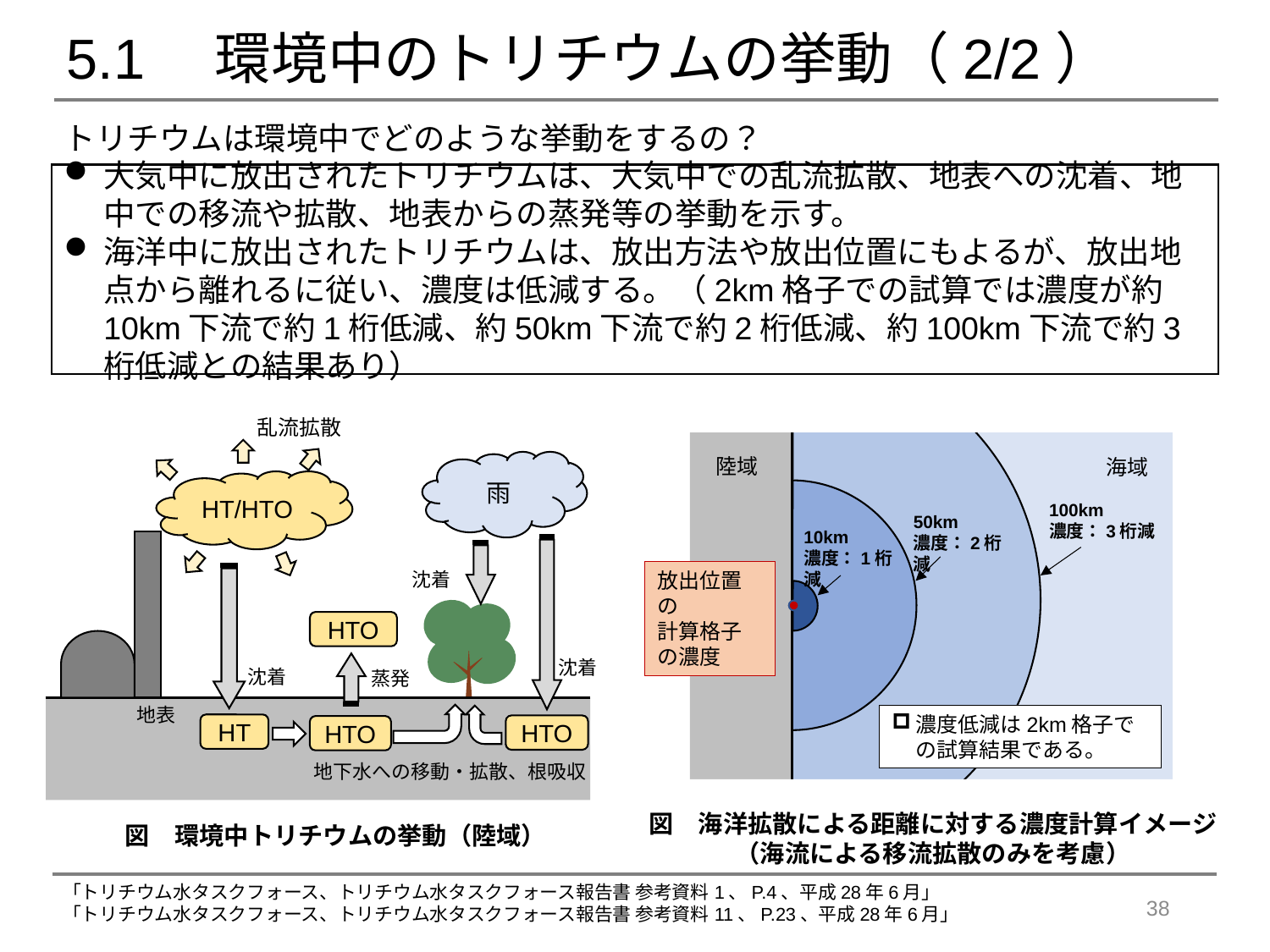

# 5.1　環境中のトリチウムの挙動（2/2）
トリチウムは環境中でどのような挙動をするの？
大気中に放出されたトリチウムは、大気中での乱流拡散、地表への沈着、地中での移流や拡散、地表からの蒸発等の挙動を示す。
海洋中に放出されたトリチウムは、放出方法や放出位置にもよるが、放出地点から離れるに従い、濃度は低減する。（2km格子での試算では濃度が約10km下流で約1桁低減、約50km下流で約2桁低減、約100km下流で約3桁低減との結果あり）

乱流拡散

雨

HT/HTO

沈着

HTO

沈着
沈着
蒸発

地表

HT
HTO
HTO

地下水への移動・拡散、根吸収
陸域
海域
100km
濃度：3桁減
50km
濃度：2桁減
10km
濃度：1桁減
放出位置の
計算格子の濃度

濃度低減は2km格子での試算結果である。
図　海洋拡散による距離に対する濃度計算イメージ
（海流による移流拡散のみを考慮）
図　環境中トリチウムの挙動（陸域）
「トリチウム水タスクフォース、トリチウム水タスクフォース報告書 参考資料1、P.4、平成28年6月」
「トリチウム水タスクフォース、トリチウム水タスクフォース報告書 参考資料11、P.23、平成28年6月」
38